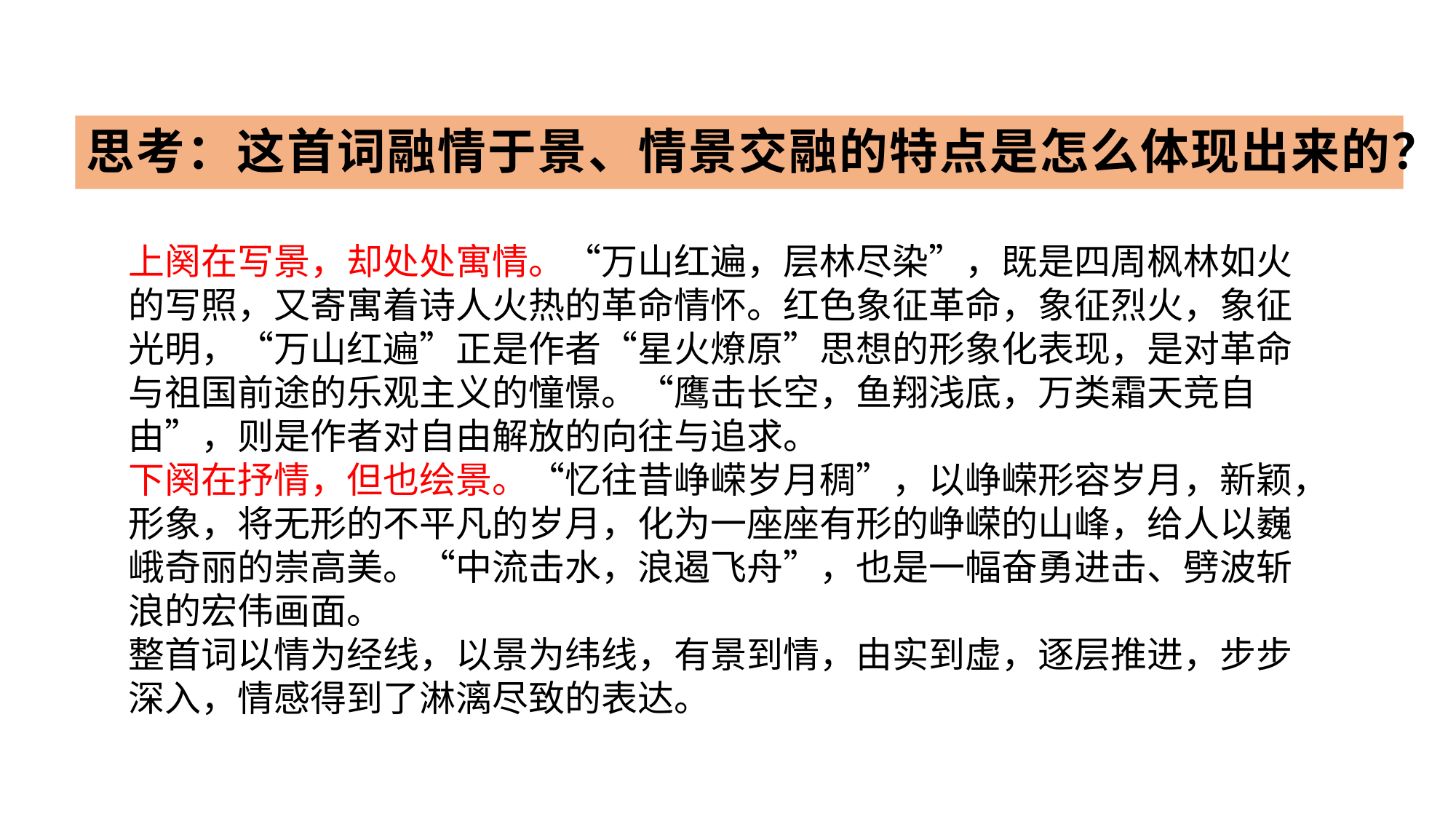

思考：这首词融情于景、情景交融的特点是怎么体现出来的？
上阕在写景，却处处寓情。“万山红遍，层林尽染”，既是四周枫林如火的写照，又寄寓着诗人火热的革命情怀。红色象征革命，象征烈火，象征光明，“万山红遍”正是作者“星火燎原”思想的形象化表现，是对革命与祖国前途的乐观主义的憧憬。“鹰击长空，鱼翔浅底，万类霜天竞自由”，则是作者对自由解放的向往与追求。
下阕在抒情，但也绘景。“忆往昔峥嵘岁月稠”，以峥嵘形容岁月，新颖，形象，将无形的不平凡的岁月，化为一座座有形的峥嵘的山峰，给人以巍峨奇丽的崇高美。“中流击水，浪遏飞舟”，也是一幅奋勇进击、劈波斩浪的宏伟画面。
整首词以情为经线，以景为纬线，有景到情，由实到虚，逐层推进，步步深入，情感得到了淋漓尽致的表达。